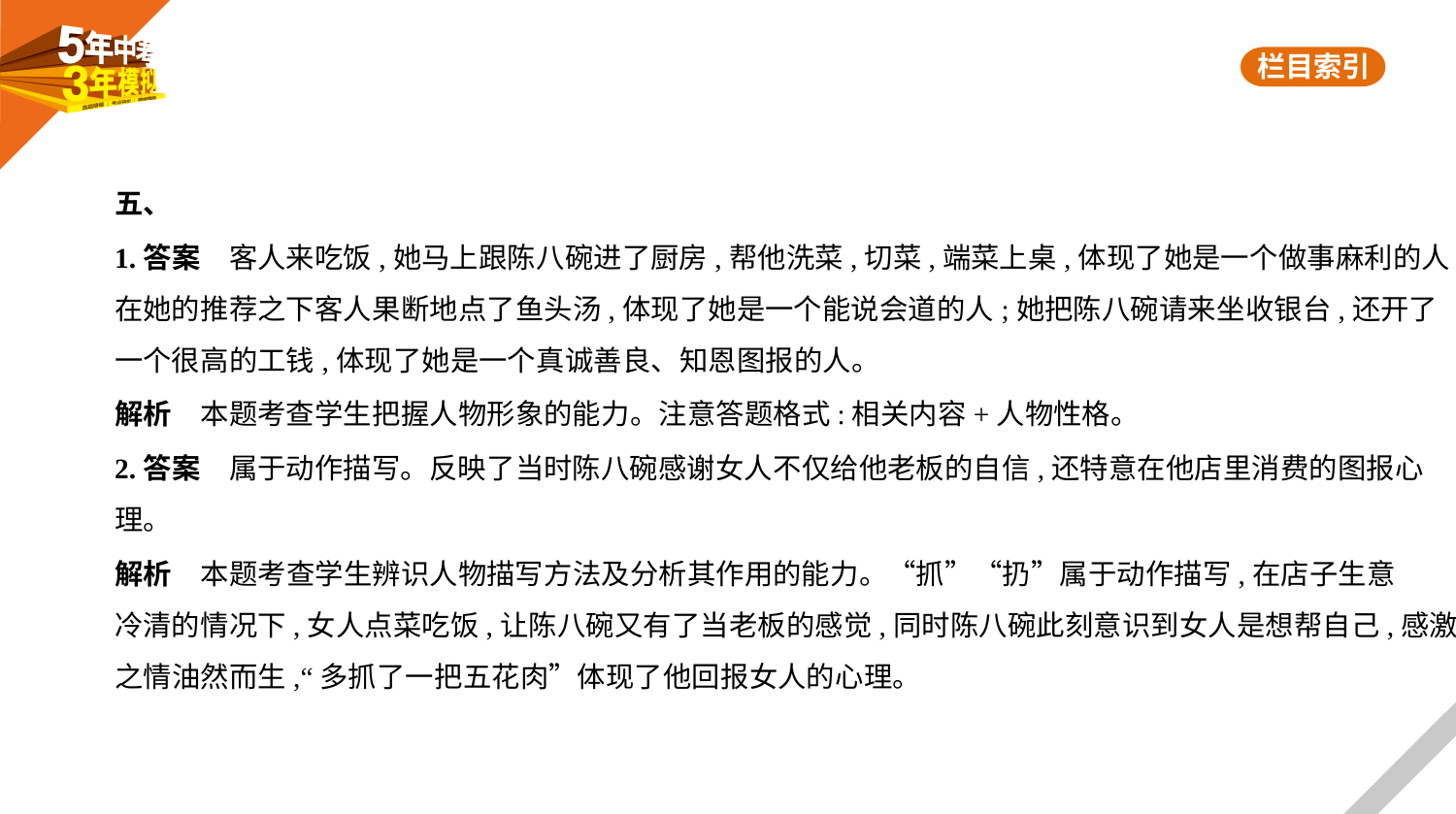

五、
1.答案　客人来吃饭,她马上跟陈八碗进了厨房,帮他洗菜,切菜,端菜上桌,体现了她是一个做事麻利的人;
在她的推荐之下客人果断地点了鱼头汤,体现了她是一个能说会道的人;她把陈八碗请来坐收银台,还开了
一个很高的工钱,体现了她是一个真诚善良、知恩图报的人。
解析　本题考查学生把握人物形象的能力。注意答题格式:相关内容+人物性格。
2.答案　属于动作描写。反映了当时陈八碗感谢女人不仅给他老板的自信,还特意在他店里消费的图报心
理。
解析　本题考查学生辨识人物描写方法及分析其作用的能力。“抓”“扔”属于动作描写,在店子生意
冷清的情况下,女人点菜吃饭,让陈八碗又有了当老板的感觉,同时陈八碗此刻意识到女人是想帮自己,感激
之情油然而生,“多抓了一把五花肉”体现了他回报女人的心理。